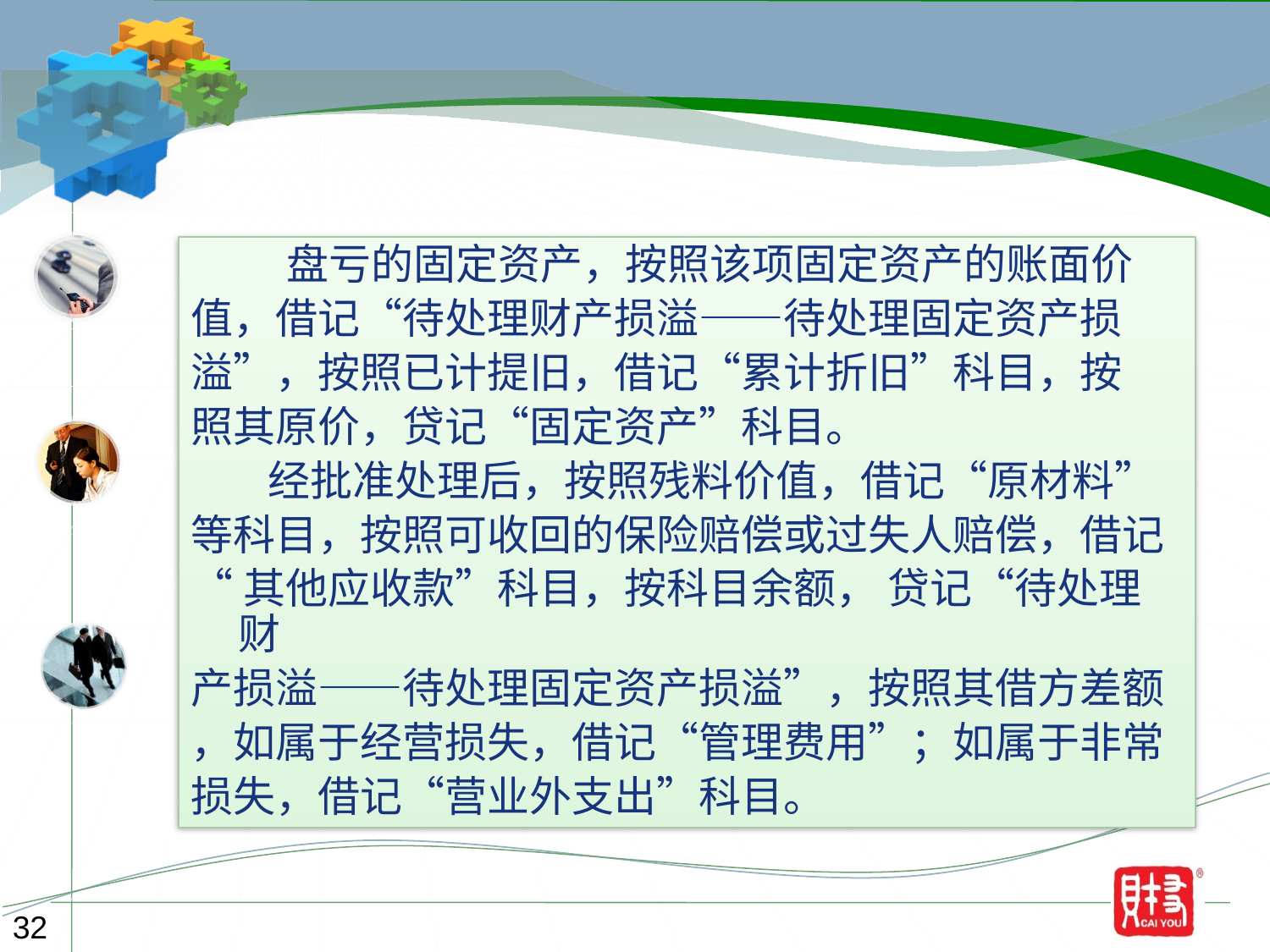

盘亏的固定资产，按照该项固定资产的账面价
值，借记“待处理财产损溢——待处理固定资产损
溢”，按照已计提旧，借记“累计折旧”科目，按
照其原价，贷记“固定资产”科目。
       经批准处理后，按照残料价值，借记“原材料”
等科目，按照可收回的保险赔偿或过失人赔偿，借记
“其他应收款”科目，按科目余额， 贷记“待处理财
产损溢——待处理固定资产损溢”，按照其借方差额
，如属于经营损失，借记“管理费用”；如属于非常
损失，借记“营业外支出”科目。
32